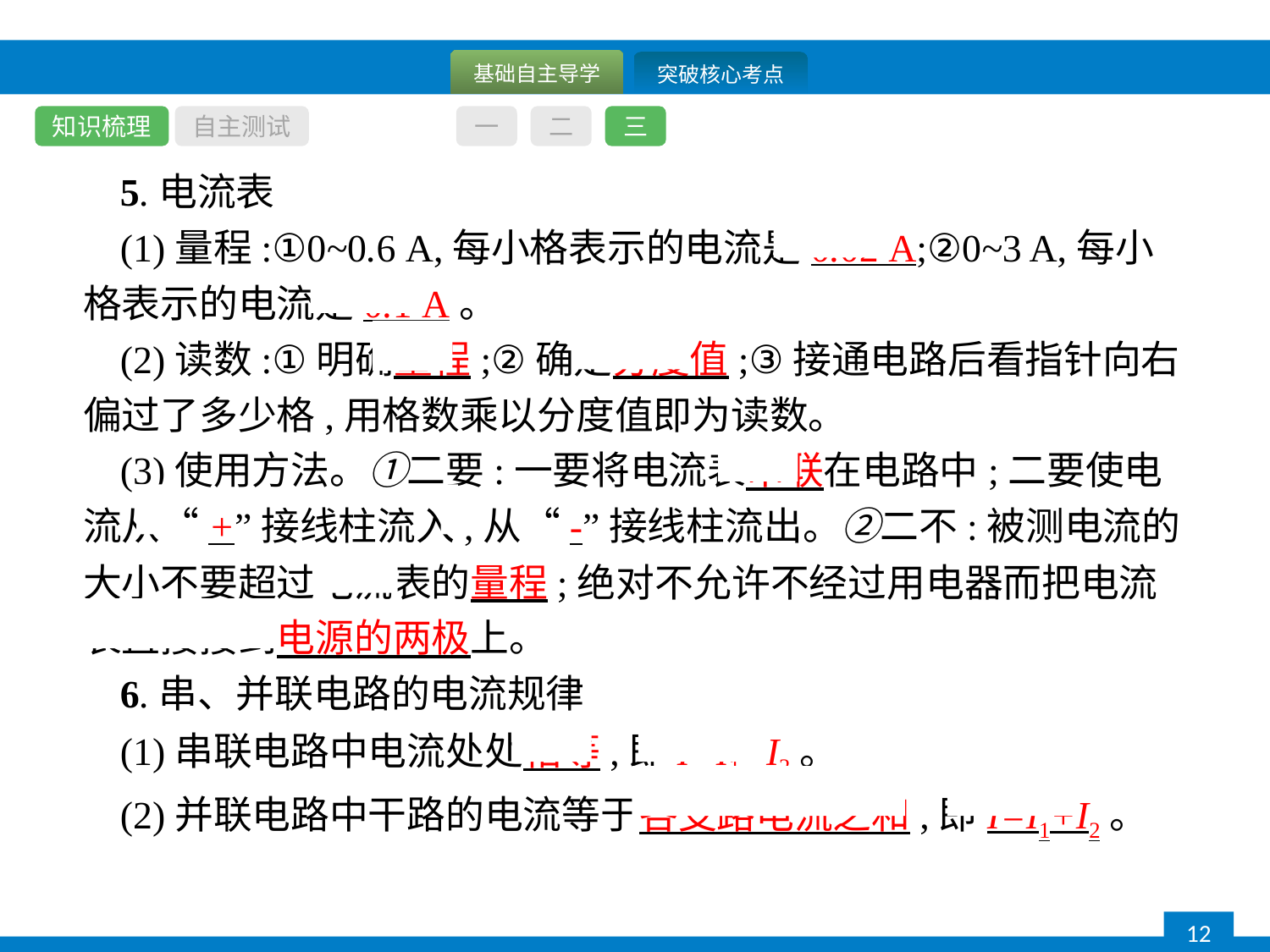

知识梳理
自主测试
一
二
三
5.电流表
(1)量程:①0~0.6 A,每小格表示的电流是0.02 A;②0~3 A,每小格表示的电流是0.1 A。
(2)读数:①明确量程;②确定分度值;③接通电路后看指针向右偏过了多少格,用格数乘以分度值即为读数。
(3)使用方法。①二要:一要将电流表串联在电路中;二要使电流从“+”接线柱流入,从“-”接线柱流出。②二不:被测电流的大小不要超过电流表的量程;绝对不允许不经过用电器而把电流表直接接到电源的两极上。
6.串、并联电路的电流规律
(1)串联电路中电流处处相等,即I=I1=I2。
(2)并联电路中干路的电流等于各支路电流之和,即I=I1+I2。